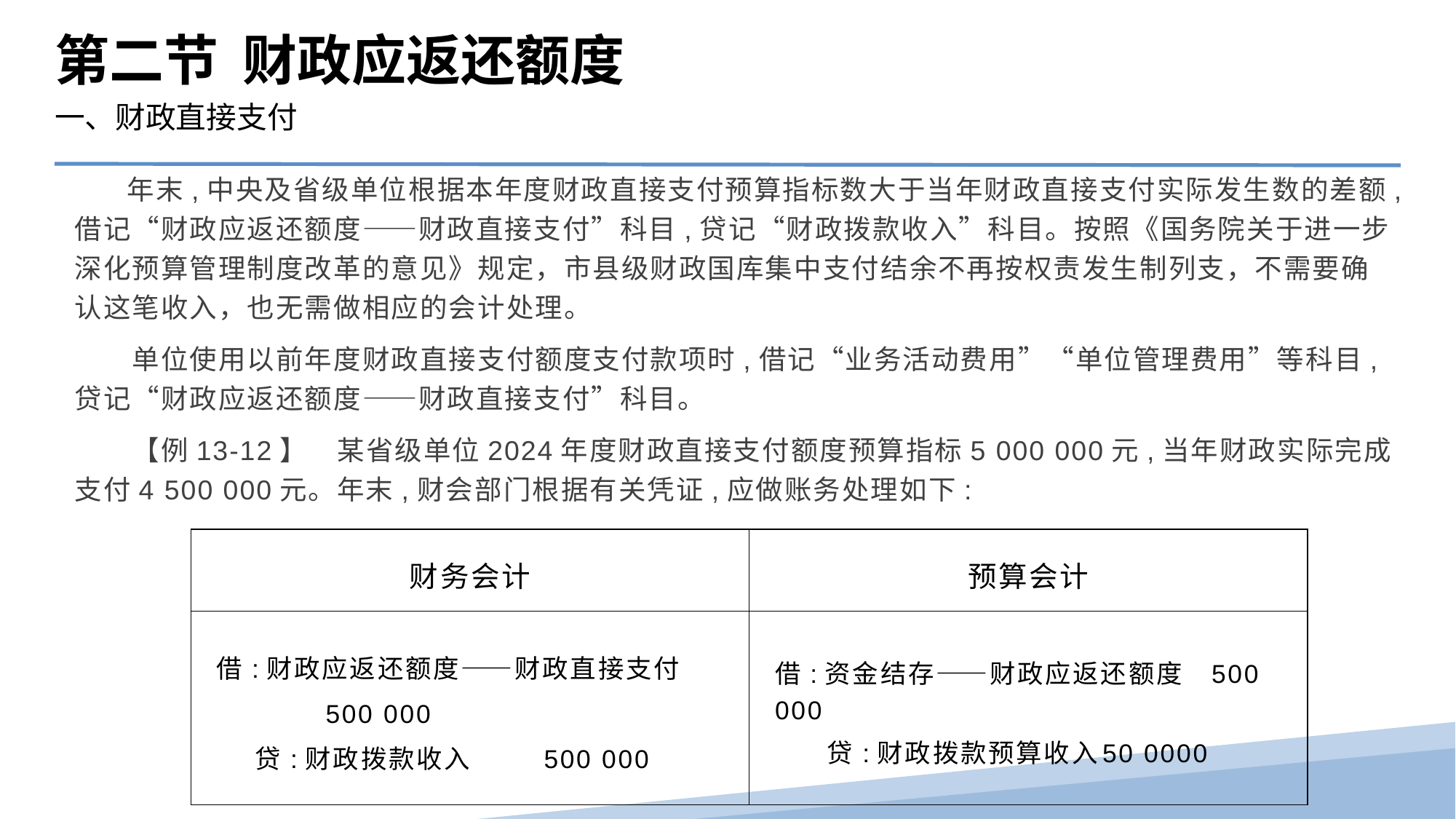

第二节  财政应返还额度
一、财政直接支付
      年末,中央及省级单位根据本年度财政直接支付预算指标数大于当年财政直接支付实际发生数的差额,借记“财政应返还额度——财政直接支付”科目,贷记“财政拨款收入”科目。按照《国务院关于进一步深化预算管理制度改革的意见》规定，市县级财政国库集中支付结余不再按权责发生制列支，不需要确认这笔收入，也无需做相应的会计处理。
　　单位使用以前年度财政直接支付额度支付款项时,借记“业务活动费用”“单位管理费用”等科目,贷记“财政应返还额度——财政直接支付”科目。
　　【例13-12】　某省级单位2024年度财政直接支付额度预算指标5 000 000元,当年财政实际完成支付4 500 000元。年末,财会部门根据有关凭证,应做账务处理如下:
| 财务会计 | 预算会计 |
| --- | --- |
| 借:财政应返还额度——财政直接支付 500 000 贷:财政拨款收入 500 000 | 借:资金结存——财政应返还额度 500 000 贷:财政拨款预算收入 50 0000 |